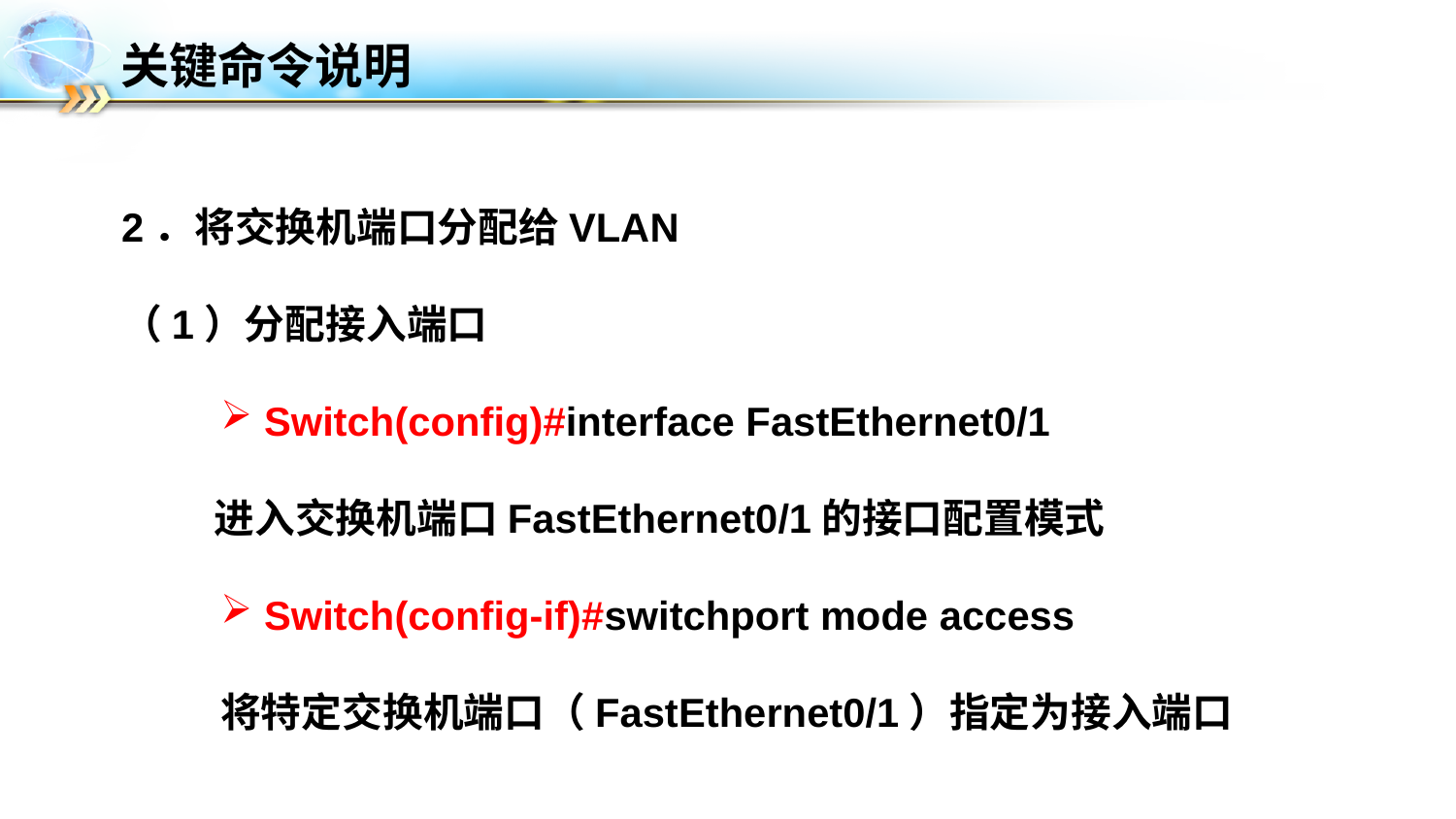

# 关键命令说明
2．将交换机端口分配给VLAN
（1）分配接入端口
 Switch(config)#interface FastEthernet0/1
         进入交换机端口FastEthernet0/1的接口配置模式
 Switch(config-if)#switchport mode access
将特定交换机端口（FastEthernet0/1）指定为接入端口